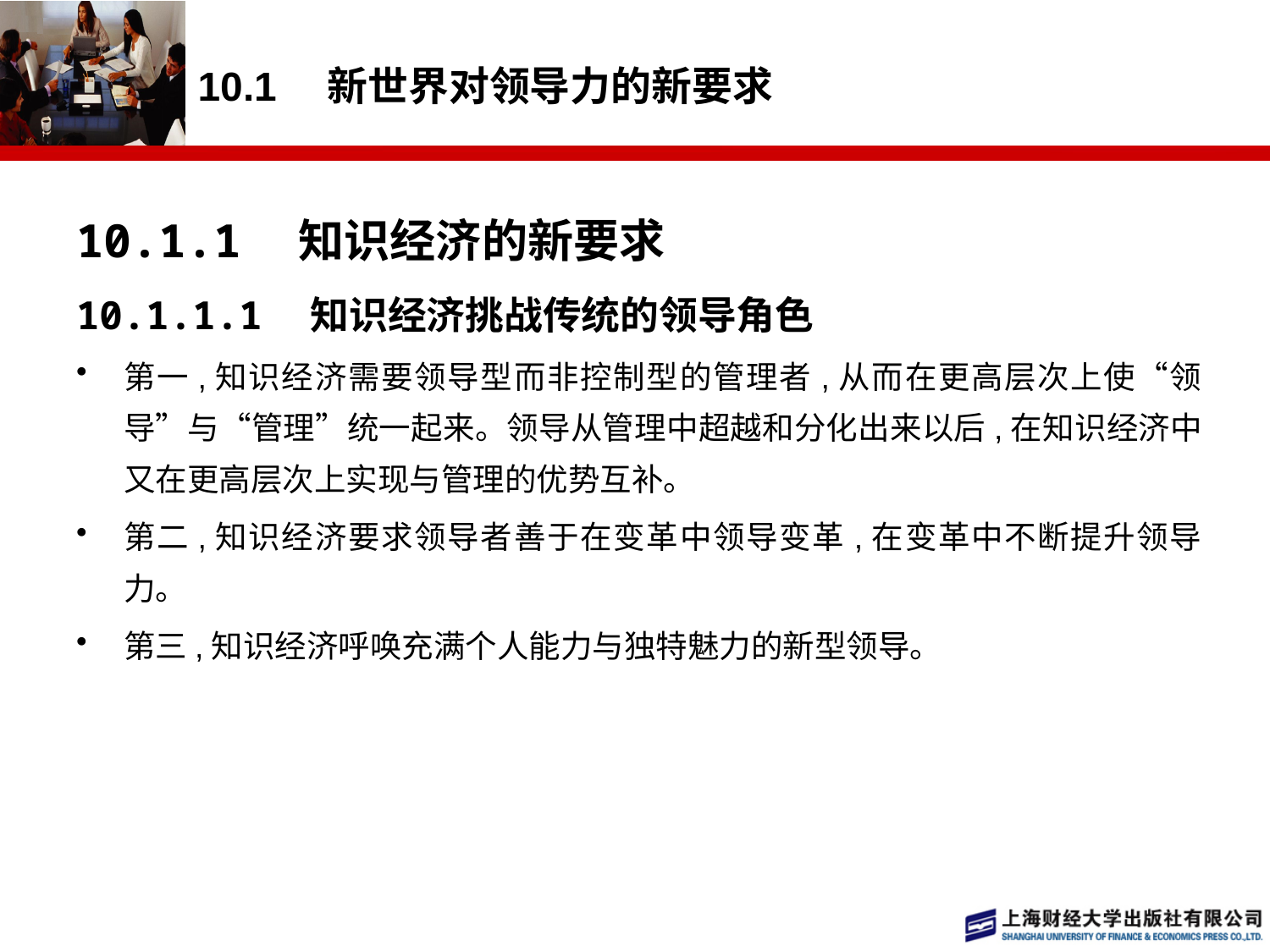

# 10.1　新世界对领导力的新要求
10.1.1　知识经济的新要求
10.1.1.1　知识经济挑战传统的领导角色
第一,知识经济需要领导型而非控制型的管理者,从而在更高层次上使“领导”与“管理”统一起来。领导从管理中超越和分化出来以后,在知识经济中又在更高层次上实现与管理的优势互补。
第二,知识经济要求领导者善于在变革中领导变革,在变革中不断提升领导力。
第三,知识经济呼唤充满个人能力与独特魅力的新型领导。